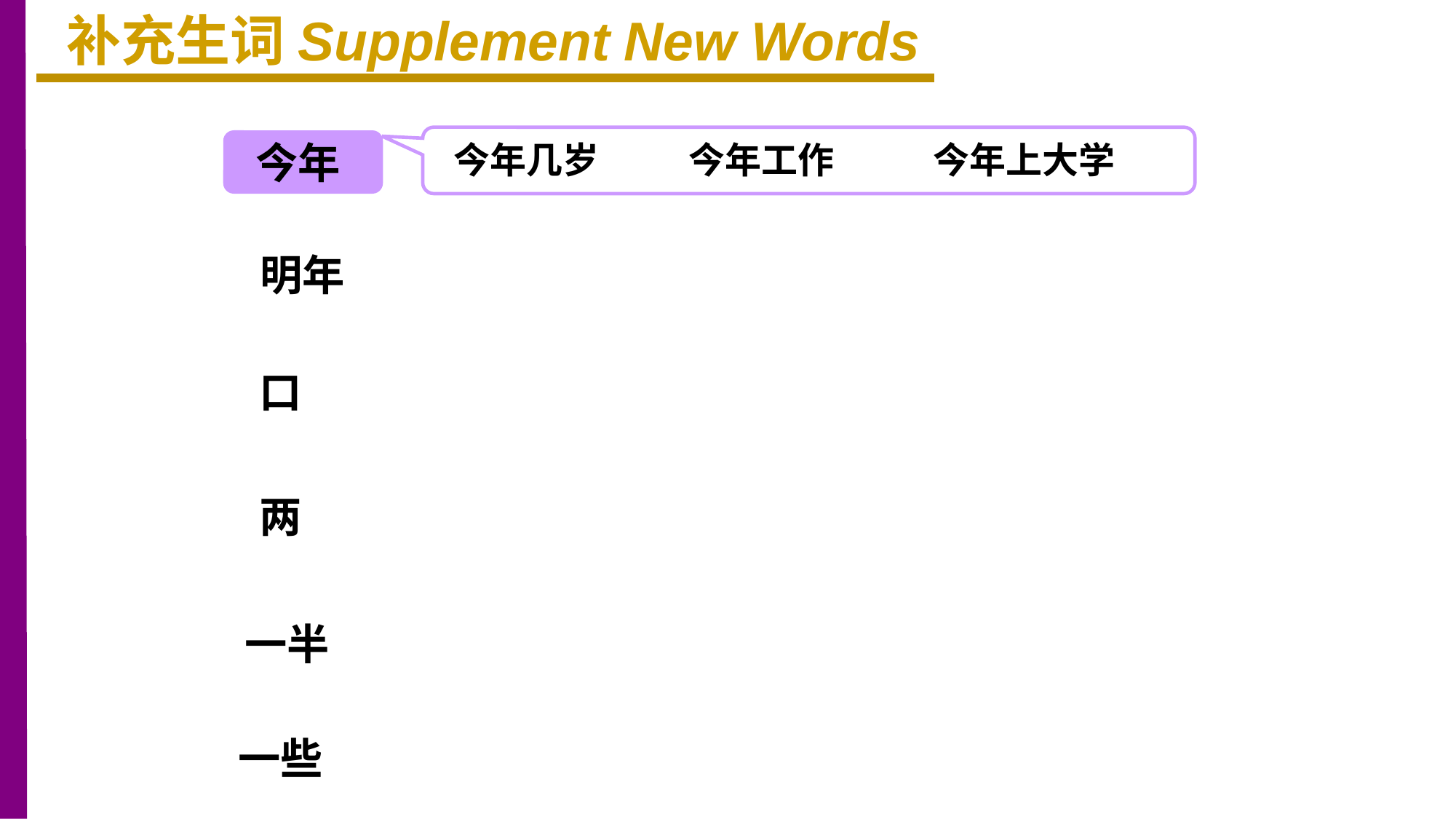

补充生词Supplement New Words

今年

今年几岁           今年工作            今年上大学
明年
口
两
一半
一些